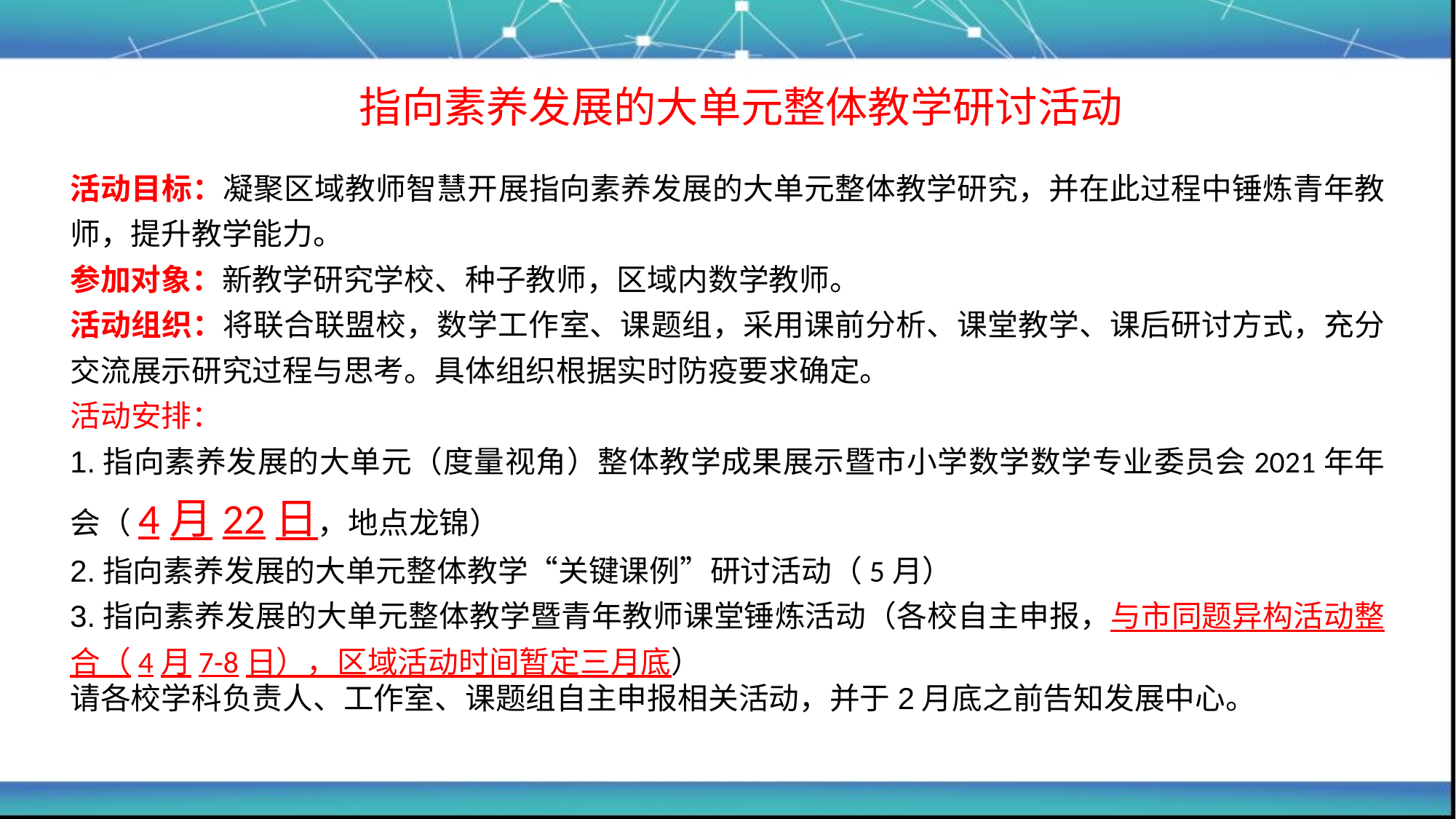

# 指向素养发展的大单元整体教学研讨活动
活动目标：凝聚区域教师智慧开展指向素养发展的大单元整体教学研究，并在此过程中锤炼青年教师，提升教学能力。
参加对象：新教学研究学校、种子教师，区域内数学教师。
活动组织：将联合联盟校，数学工作室、课题组，采用课前分析、课堂教学、课后研讨方式，充分交流展示研究过程与思考。具体组织根据实时防疫要求确定。
活动安排：
1.指向素养发展的大单元（度量视角）整体教学成果展示暨市小学数学数学专业委员会2021年年会（4月22日，地点龙锦）
2.指向素养发展的大单元整体教学“关键课例”研讨活动（5月）
3.指向素养发展的大单元整体教学暨青年教师课堂锤炼活动（各校自主申报，与市同题异构活动整合（4月7-8日），区域活动时间暂定三月底）
请各校学科负责人、工作室、课题组自主申报相关活动，并于2月底之前告知发展中心。